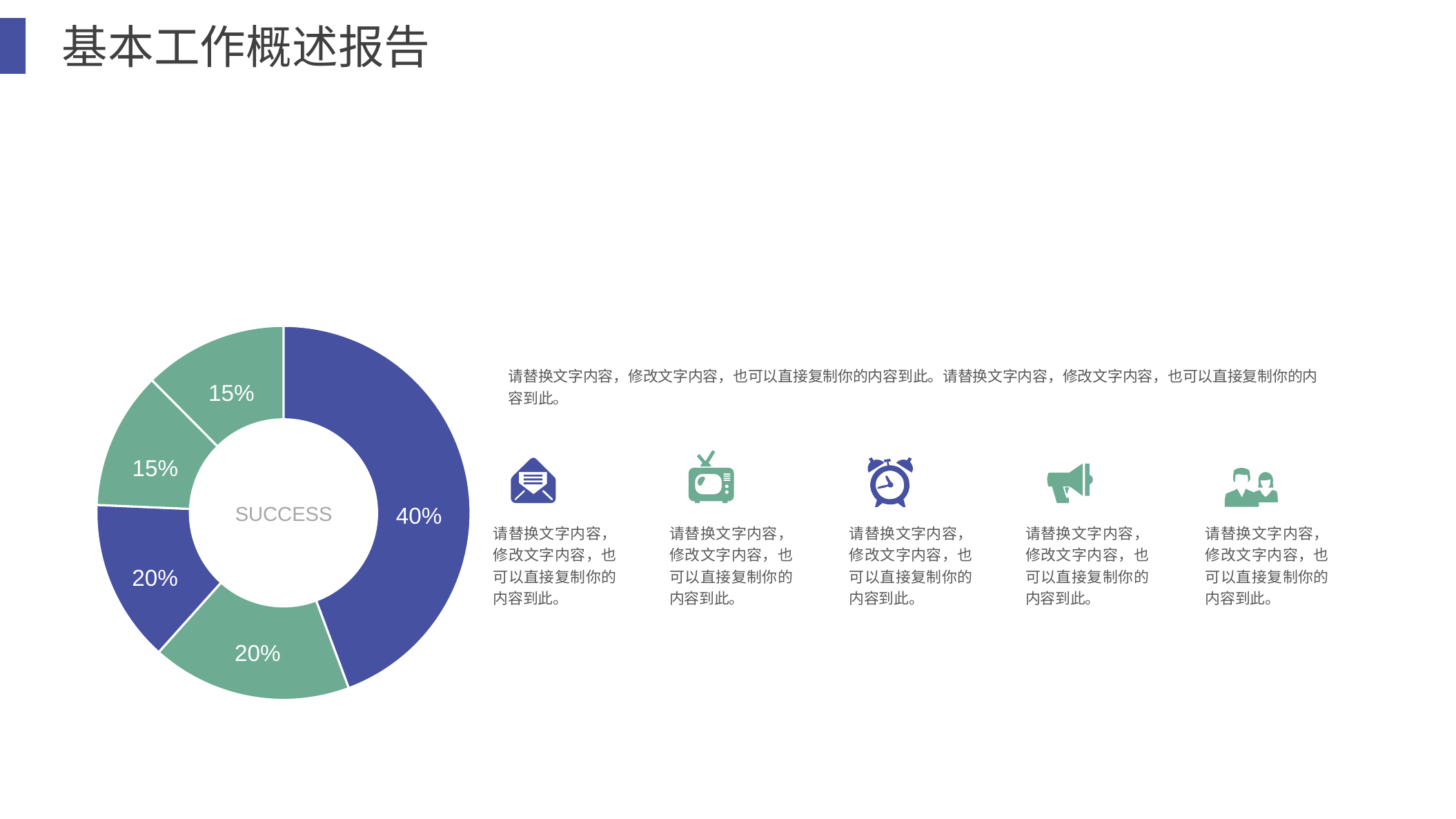

基本工作概述报告

### Chart

| Category |  |
|---|---|
15%
15%
40%
SUCCESS
20%
20%
请替换文字内容，修改文字内容，也可以直接复制你的内容到此。请替换文字内容，修改文字内容，也可以直接复制你的内容到此。

请替换文字内容，修改文字内容，也可以直接复制你的内容到此。
请替换文字内容，修改文字内容，也可以直接复制你的内容到此。
请替换文字内容，修改文字内容，也可以直接复制你的内容到此。
请替换文字内容，修改文字内容，也可以直接复制你的内容到此。
请替换文字内容，修改文字内容，也可以直接复制你的内容到此。